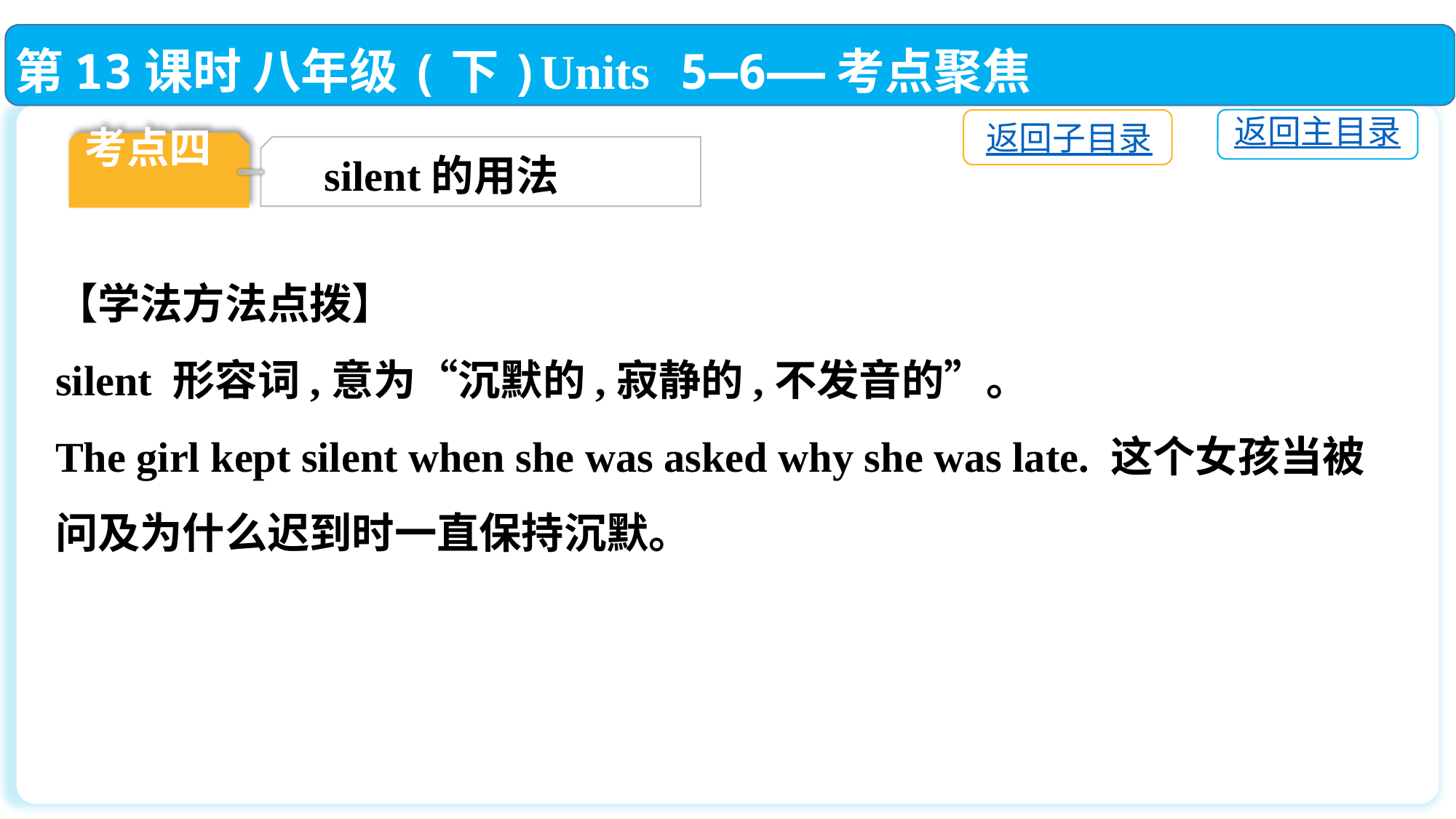

第13课时 八年级(下)Units 5—6——考点聚焦

返回主目录

返回子目录
考点四
silent的用法

【学法方法点拨】
silent 形容词,意为“沉默的,寂静的,不发音的”。
The girl kept silent when she was asked why she was late. 这个女孩当被问及为什么迟到时一直保持沉默。